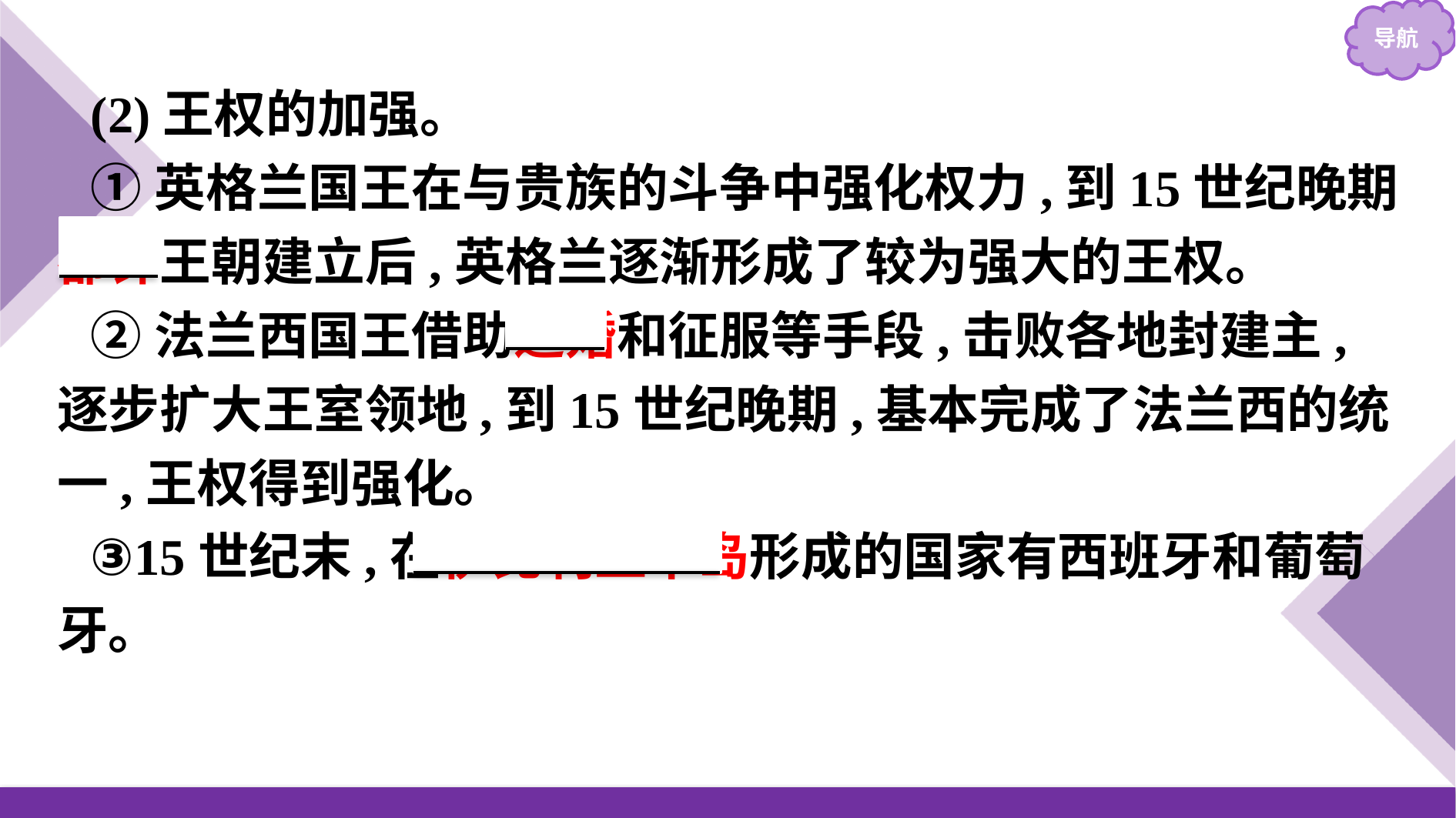

(2)王权的加强。
①英格兰国王在与贵族的斗争中强化权力,到15世纪晚期 都铎王朝建立后,英格兰逐渐形成了较为强大的王权。
②法兰西国王借助通婚和征服等手段,击败各地封建主,逐步扩大王室领地,到15世纪晚期,基本完成了法兰西的统一,王权得到强化。
③15世纪末,在伊比利亚半岛形成的国家有西班牙和葡萄牙。